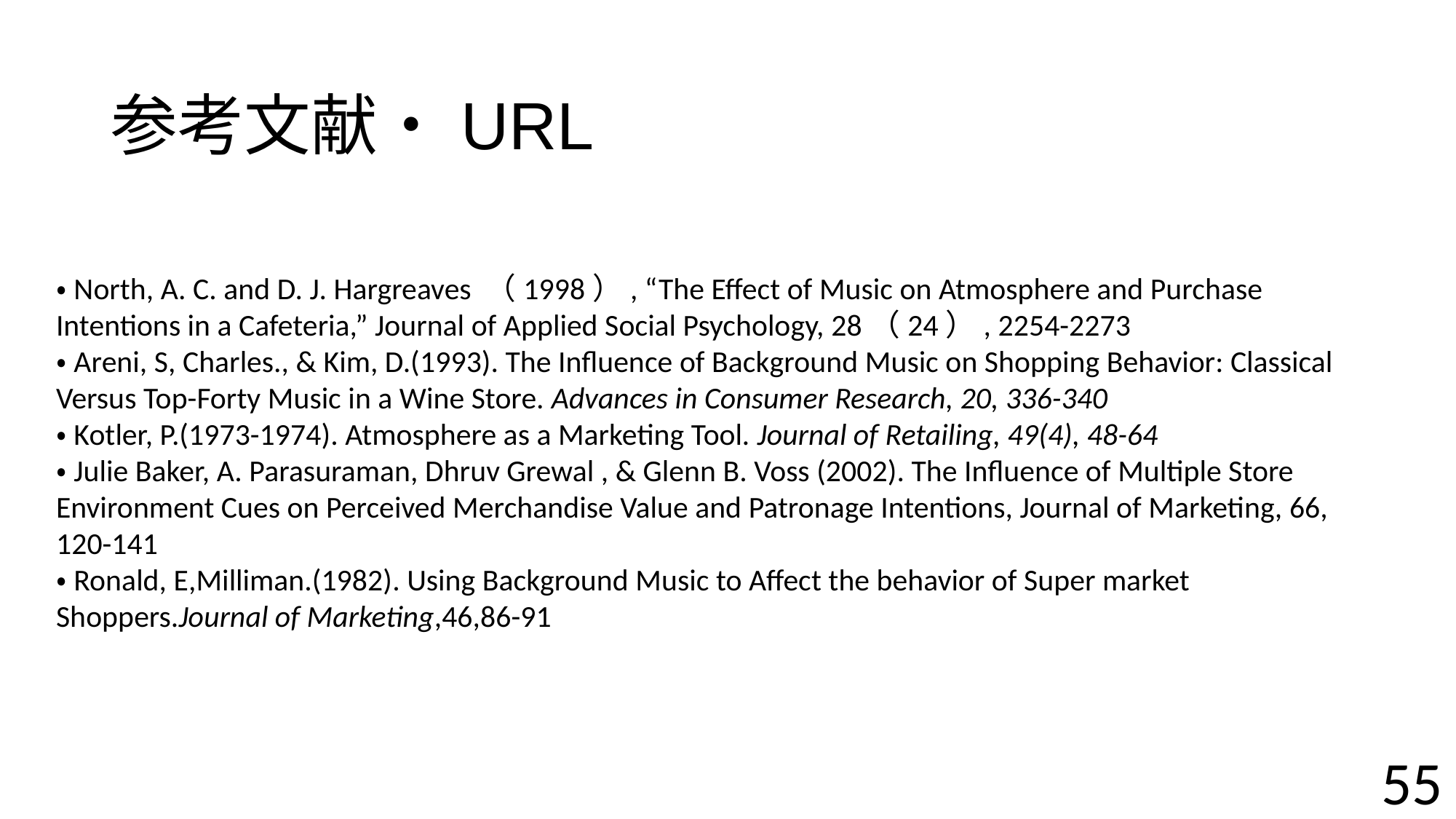

# 参考文献・URL
・North, A. C. and D. J. Hargreaves （1998）, “The Effect of Music on Atmosphere and Purchase Intentions in a Cafeteria,” Journal of Applied Social Psychology, 28（24）, 2254-2273
・Areni, S, Charles., & Kim, D.(1993). The Influence of Background Music on Shopping Behavior: Classical Versus Top-Forty Music in a Wine Store. Advances in Consumer Research, 20, 336-340
・Kotler, P.(1973-1974). Atmosphere as a Marketing Tool. Journal of Retailing, 49(4), 48-64
・Julie Baker, A. Parasuraman, Dhruv Grewal , & Glenn B. Voss (2002). The Influence of Multiple Store Environment Cues on Perceived Merchandise Value and Patronage Intentions, Journal of Marketing, 66, 120-141
・Ronald, E,Milliman.(1982). Using Background Music to Affect the behavior of Super market Shoppers.Journal of Marketing,46,86-91
55